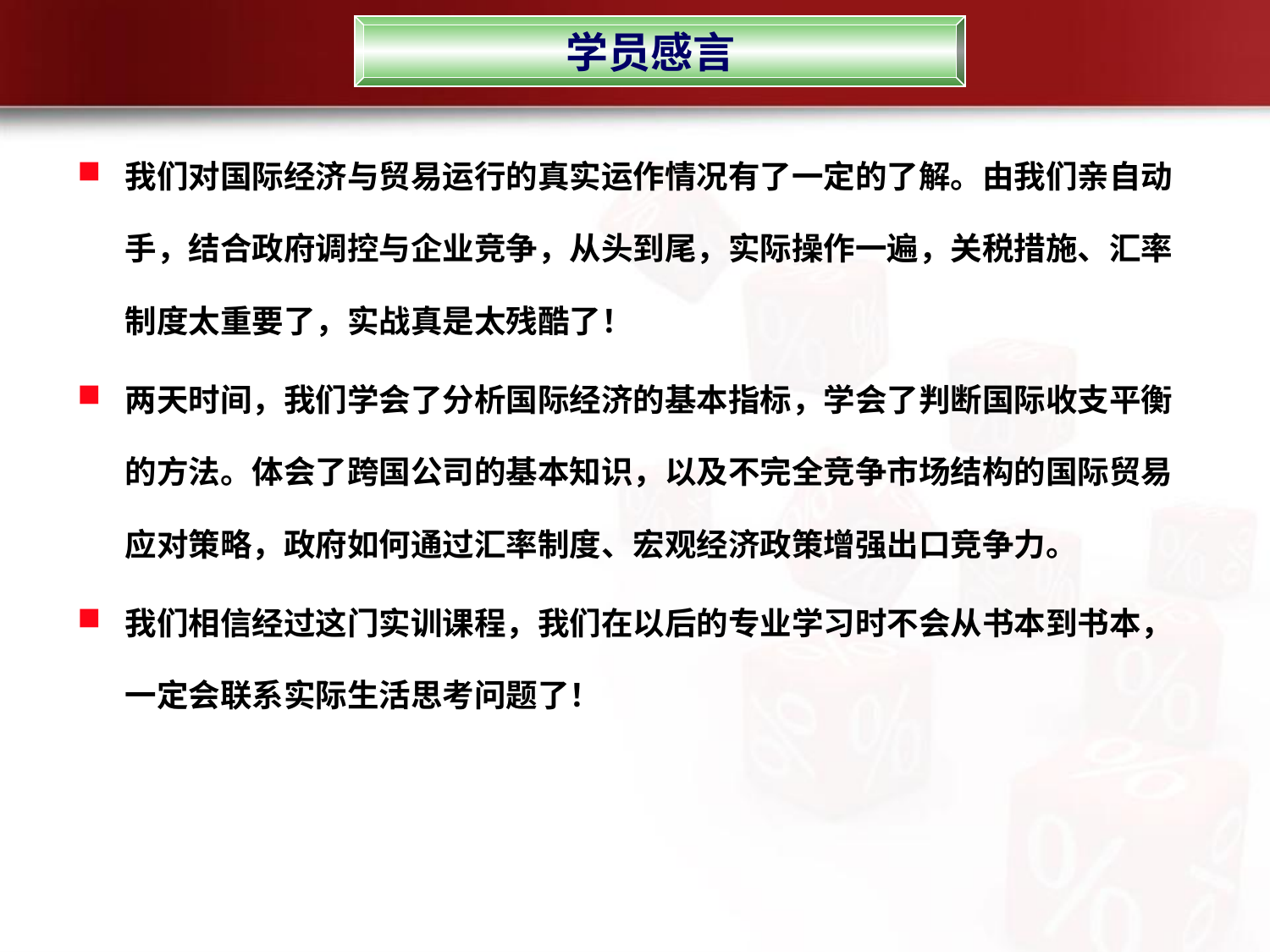

学员感言
我们对国际经济与贸易运行的真实运作情况有了一定的了解。由我们亲自动手，结合政府调控与企业竞争，从头到尾，实际操作一遍，关税措施、汇率制度太重要了，实战真是太残酷了！
两天时间，我们学会了分析国际经济的基本指标，学会了判断国际收支平衡的方法。体会了跨国公司的基本知识，以及不完全竞争市场结构的国际贸易应对策略，政府如何通过汇率制度、宏观经济政策增强出口竞争力。
我们相信经过这门实训课程，我们在以后的专业学习时不会从书本到书本，一定会联系实际生活思考问题了！